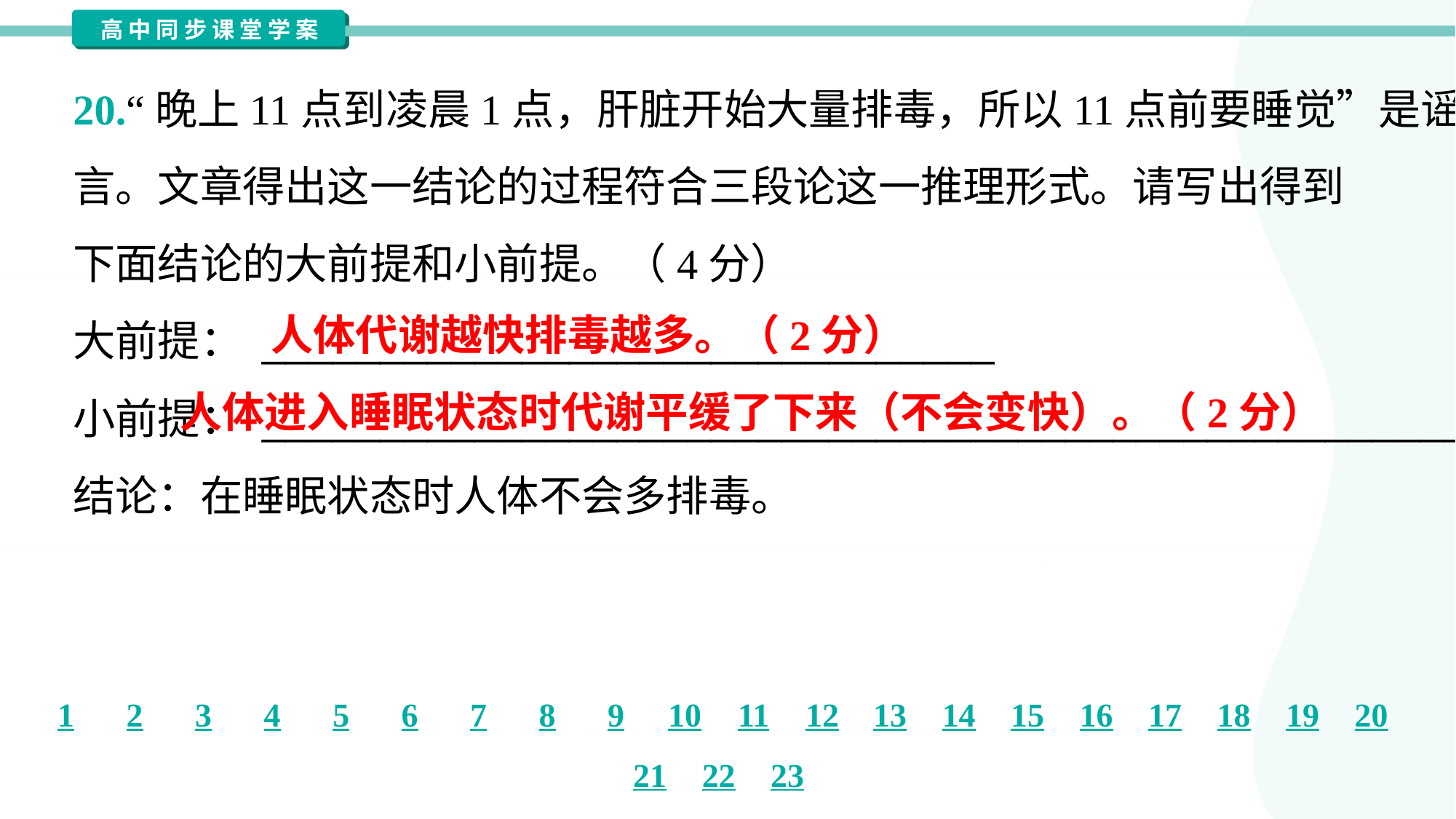

20.“晚上11点到凌晨1点，肝脏开始大量排毒，所以11点前要睡觉”是谣
言。文章得出这一结论的过程符合三段论这一推理形式。请写出得到
下面结论的大前提和小前提。（4分）
大前提： _______________________________
小前提： ____________________________________________________
结论：在睡眠状态时人体不会多排毒。
人体代谢越快排毒越多。（2分）
          人体进入睡眠状态时代谢平缓了下来（不会变快）。（2分）